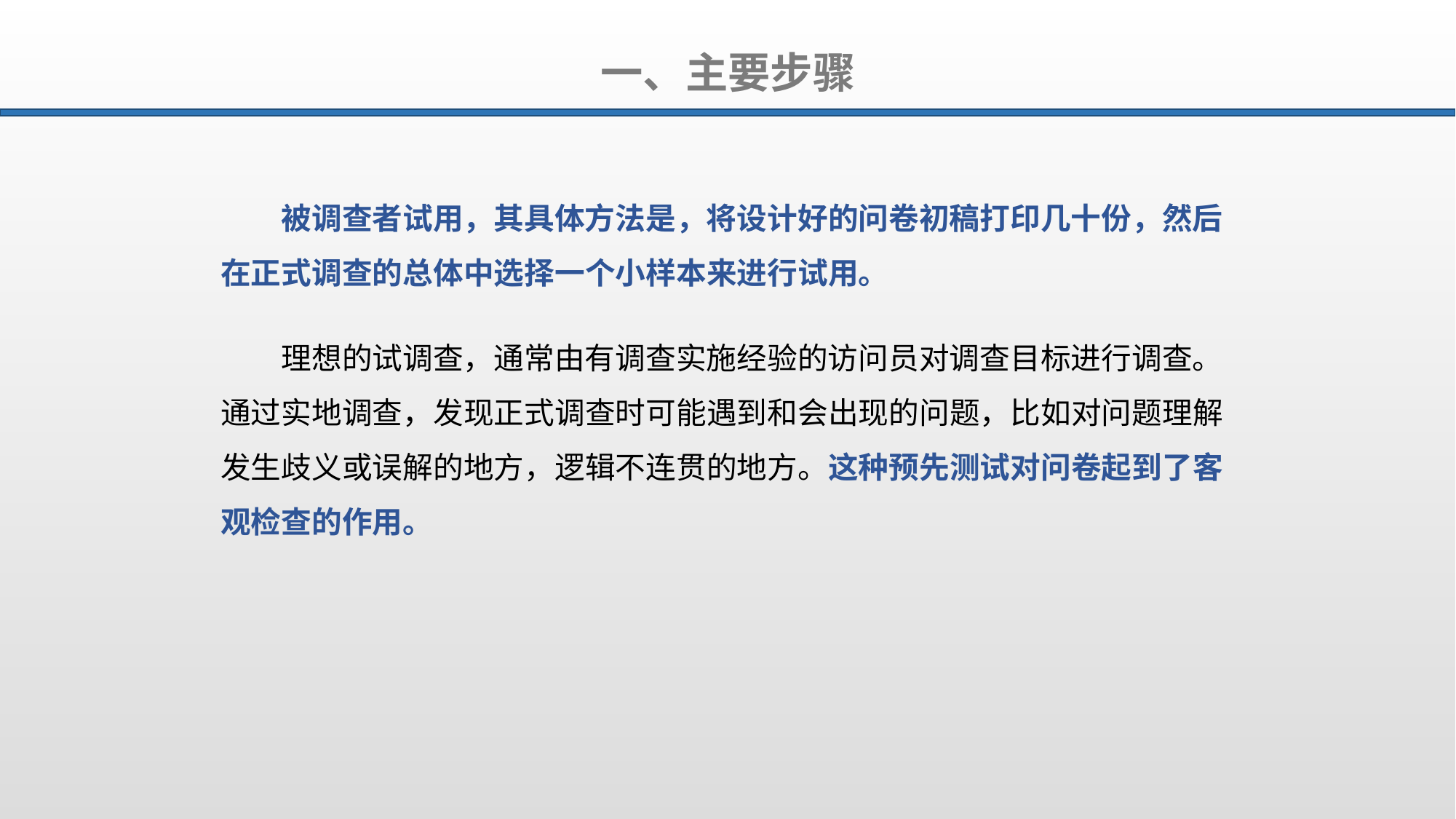

一、主要步骤

被调查者试用，其具体方法是，将设计好的问卷初稿打印几十份，然后在正式调查的总体中选择一个小样本来进行试用。
理想的试调查，通常由有调查实施经验的访问员对调查目标进行调查。通过实地调查，发现正式调查时可能遇到和会出现的问题，比如对问题理解发生歧义或误解的地方，逻辑不连贯的地方。这种预先测试对问卷起到了客观检查的作用。